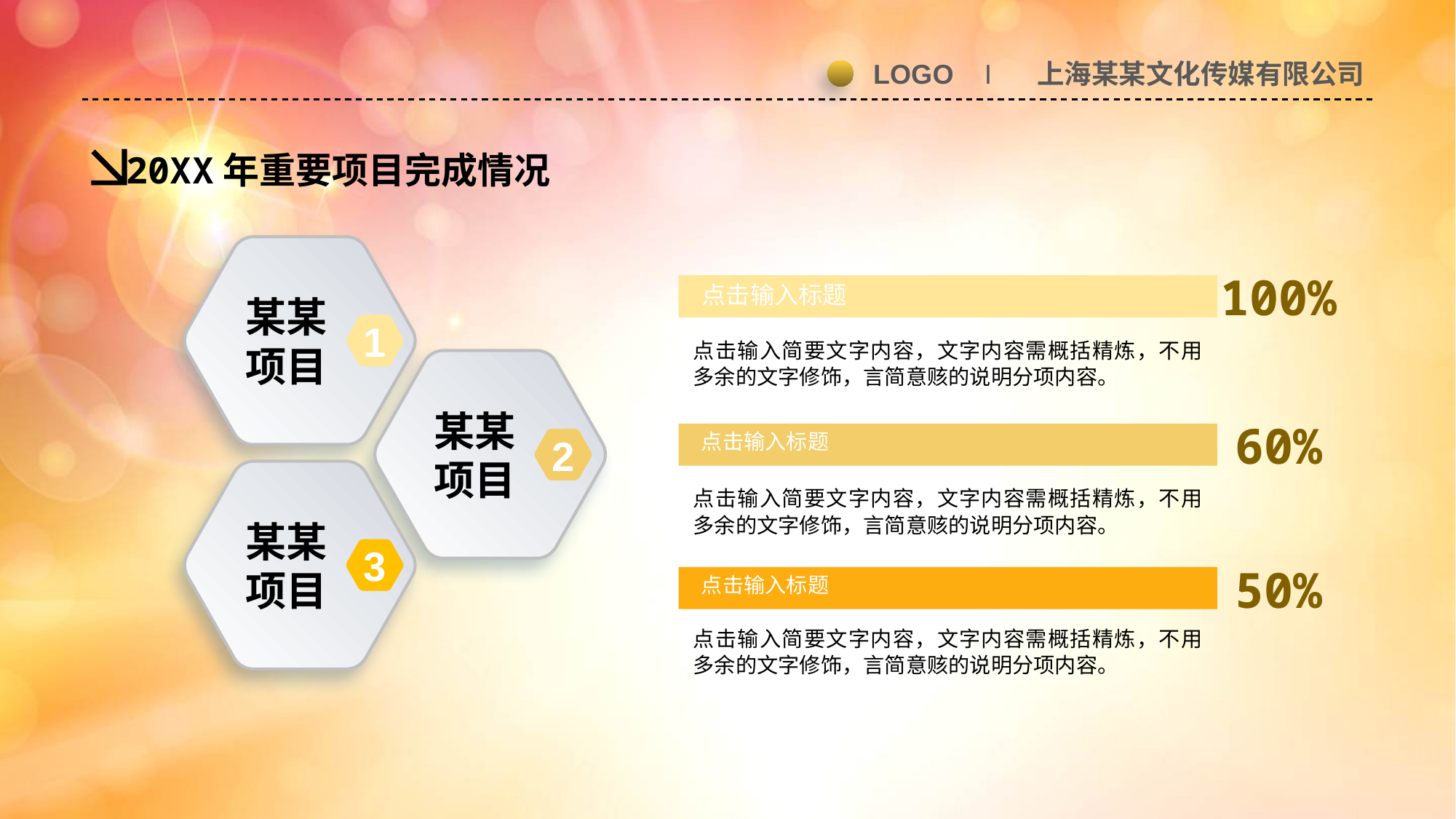

LOGO    I     上海某某文化传媒有限公司

20XX年重要项目完成情况

100%
点击输入标题

某某项目

1
点击输入简要文字内容，文字内容需概括精炼，不用多余的文字修饰，言简意赅的说明分项内容。

某某项目
60%
点击输入标题

2

点击输入简要文字内容，文字内容需概括精炼，不用多余的文字修饰，言简意赅的说明分项内容。
某某项目

3
50%
点击输入标题

点击输入简要文字内容，文字内容需概括精炼，不用多余的文字修饰，言简意赅的说明分项内容。